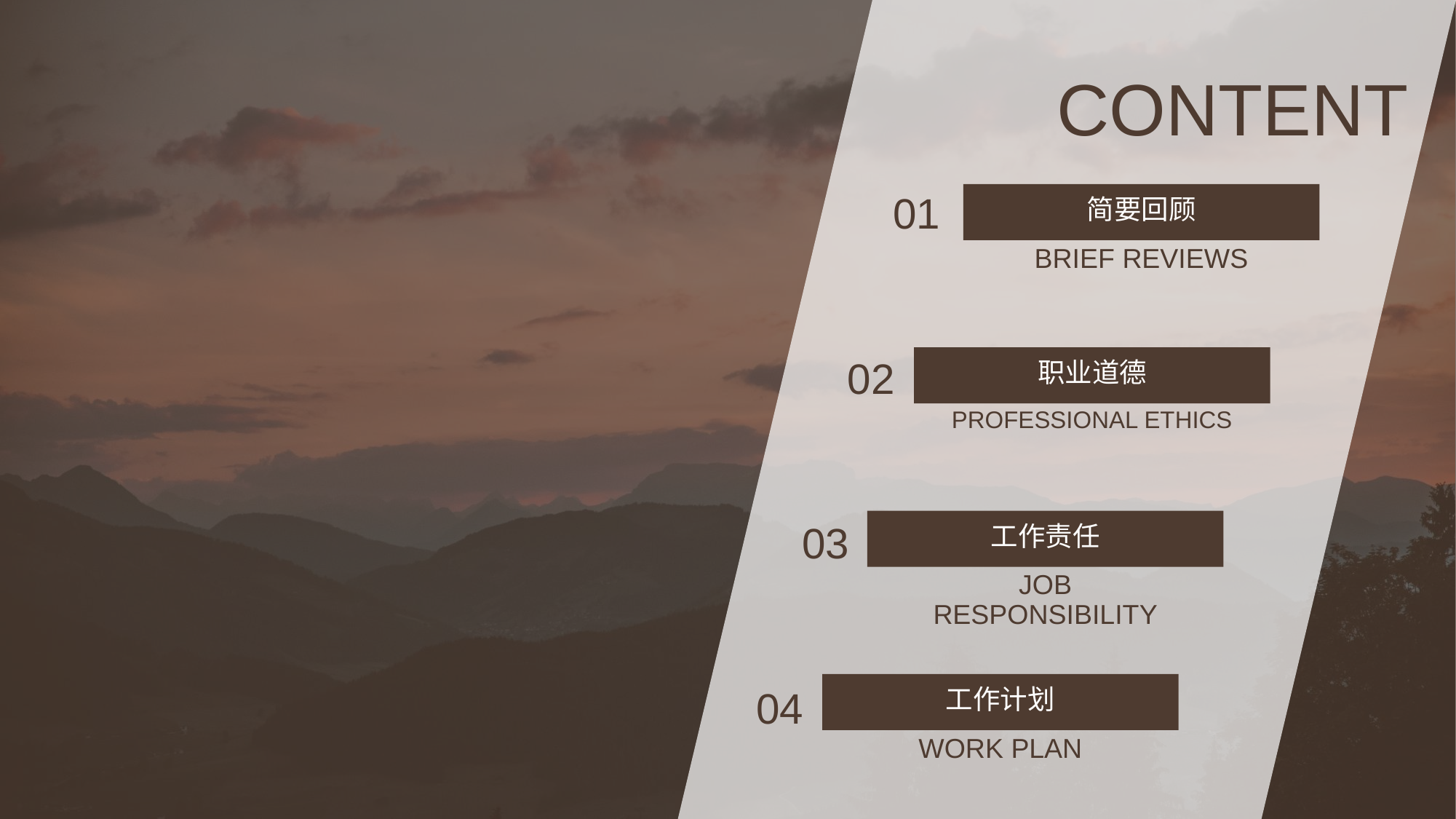

简要回顾
BRIEF REVIEWS
职业道德
PROFESSIONAL ETHICS
工作责任
JOB RESPONSIBILITY
工作计划
WORK PLAN